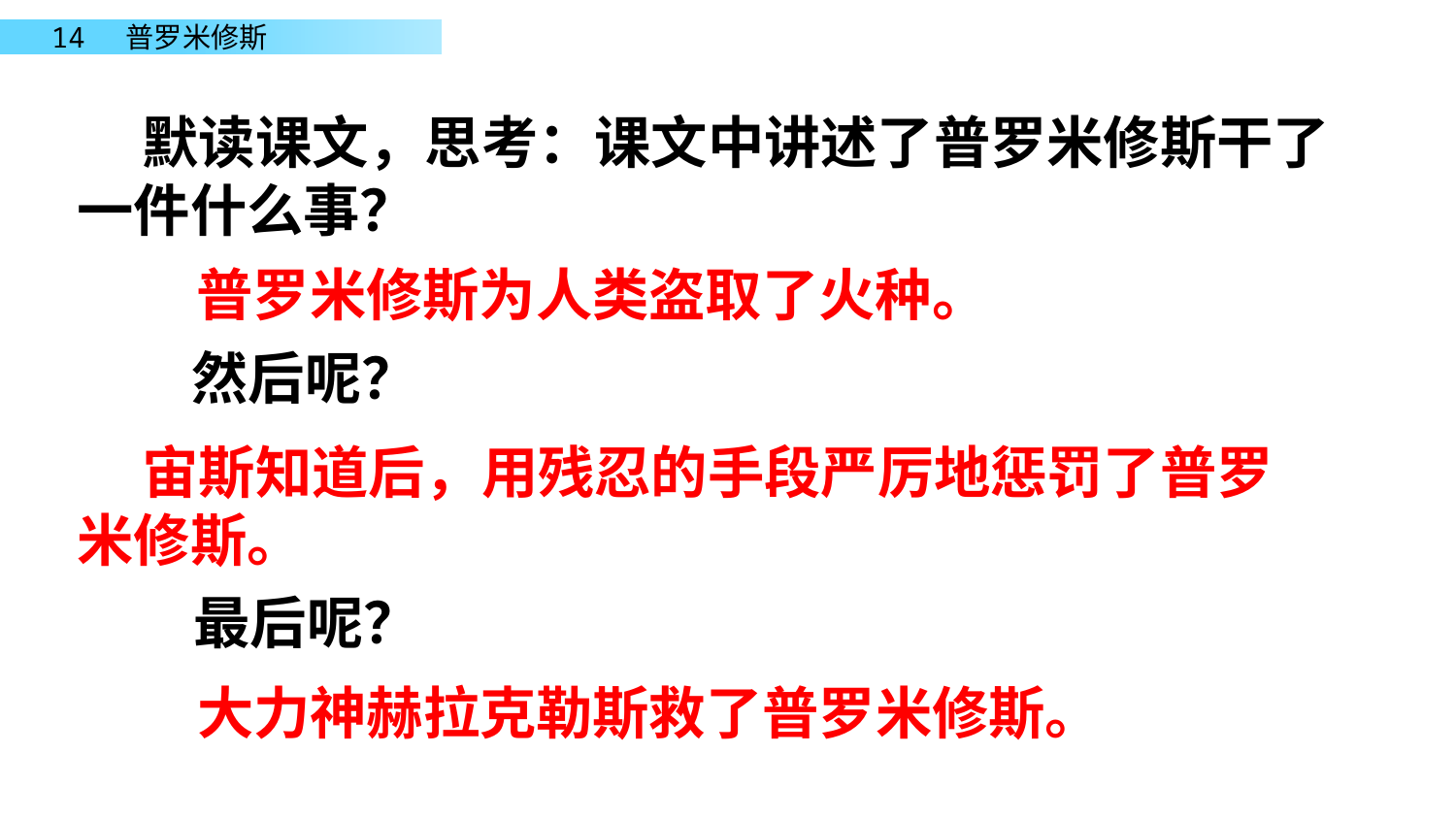

默读课文，思考：课文中讲述了普罗米修斯干了一件什么事？
普罗米修斯为人类盗取了火种。
然后呢？
    宙斯知道后，用残忍的手段严厉地惩罚了普罗米修斯。
最后呢？
大力神赫拉克勒斯救了普罗米修斯。